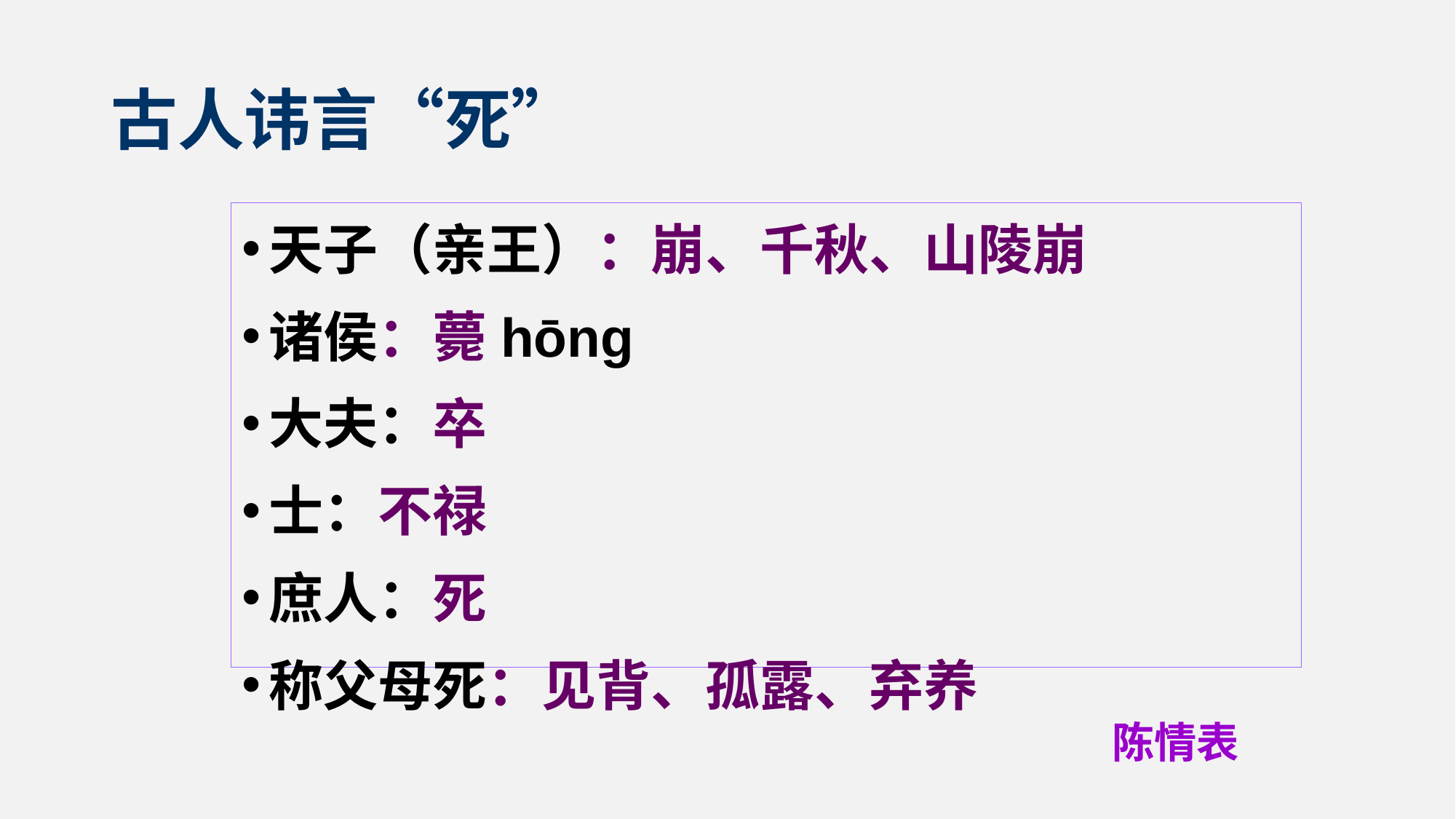

# 古人讳言“死”
天子（亲王）：崩、千秋、山陵崩
诸侯：薨hōng
大夫：卒
士：不禄
庶人：死
称父母死：见背、孤露、弃养
陈情表